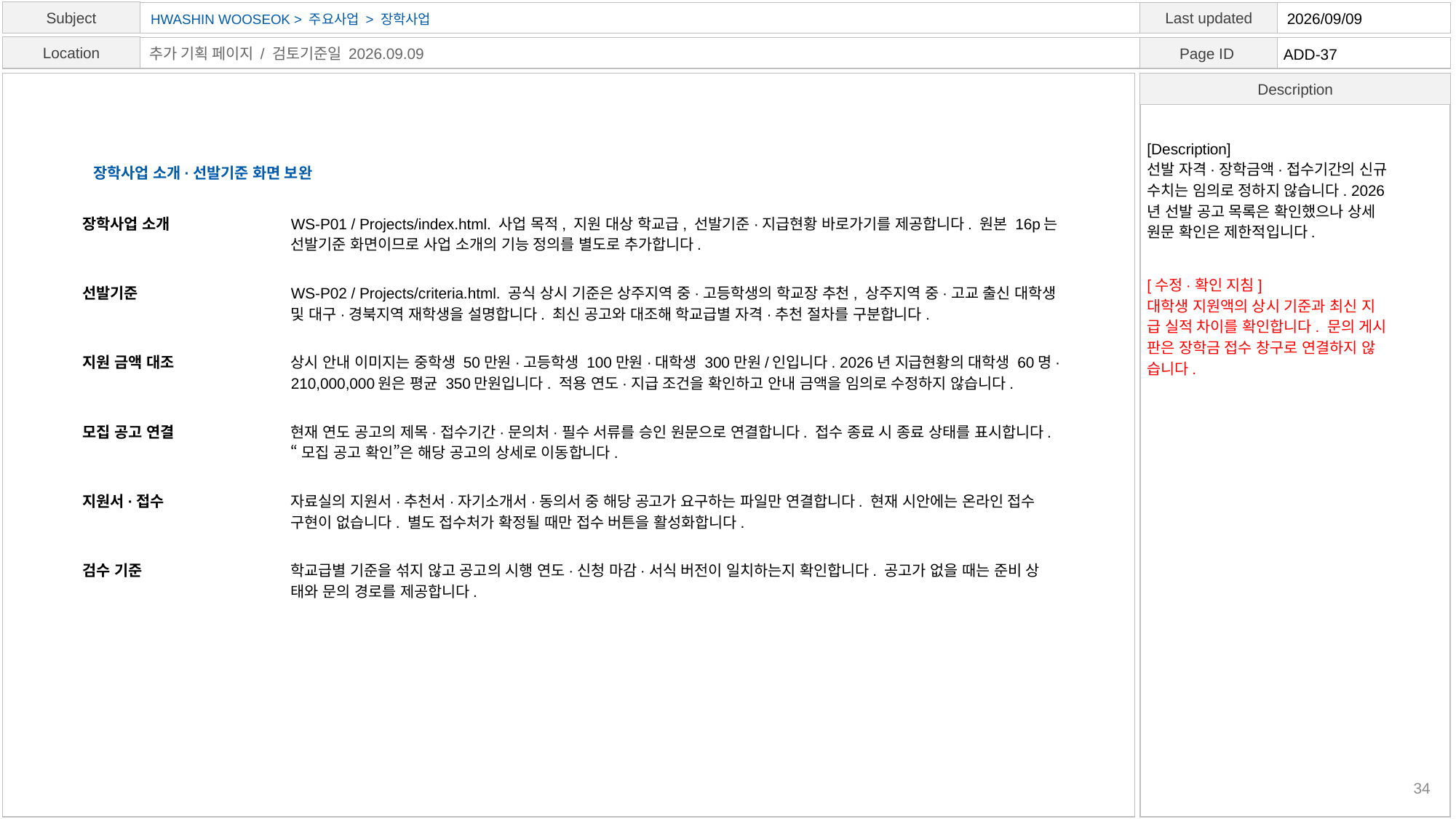

HWASHIN WOOSEOK > 주요사업 > 장학사업
2026/09/09
ADD-37
추가 기획 페이지 / 검토기준일 2026.09.09
[Description]
선발 자격·장학금액·접수기간의 신규
수치는 임의로 정하지 않습니다. 2026
년 선발 공고 목록은 확인했으나 상세
원문 확인은 제한적입니다.
장학사업 소개·선발기준 화면 보완
장학사업 소개
WS-P01 / Projects/index.html. 사업 목적, 지원 대상 학교급, 선발기준·지급현황 바로가기를 제공합니다. 원본 16p는
선발기준 화면이므로 사업 소개의 기능 정의를 별도로 추가합니다.
[수정·확인 지침]
대학생 지원액의 상시 기준과 최신 지
급 실적 차이를 확인합니다. 문의 게시
판은 장학금 접수 창구로 연결하지 않
습니다.
선발기준
WS-P02 / Projects/criteria.html. 공식 상시 기준은 상주지역 중·고등학생의 학교장 추천, 상주지역 중·고교 출신 대학생
및 대구·경북지역 재학생을 설명합니다. 최신 공고와 대조해 학교급별 자격·추천 절차를 구분합니다.
지원 금액 대조
상시 안내 이미지는 중학생 50만원·고등학생 100만원·대학생 300만원/인입니다. 2026년 지급현황의 대학생 60명·
210,000,000원은 평균 350만원입니다. 적용 연도·지급 조건을 확인하고 안내 금액을 임의로 수정하지 않습니다.
모집 공고 연결
현재 연도 공고의 제목·접수기간·문의처·필수 서류를 승인 원문으로 연결합니다. 접수 종료 시 종료 상태를 표시합니다.
“모집 공고 확인”은 해당 공고의 상세로 이동합니다.
지원서·접수
자료실의 지원서·추천서·자기소개서·동의서 중 해당 공고가 요구하는 파일만 연결합니다. 현재 시안에는 온라인 접수
구현이 없습니다. 별도 접수처가 확정될 때만 접수 버튼을 활성화합니다.
검수 기준
학교급별 기준을 섞지 않고 공고의 시행 연도·신청 마감·서식 버전이 일치하는지 확인합니다. 공고가 없을 때는 준비 상
태와 문의 경로를 제공합니다.
34